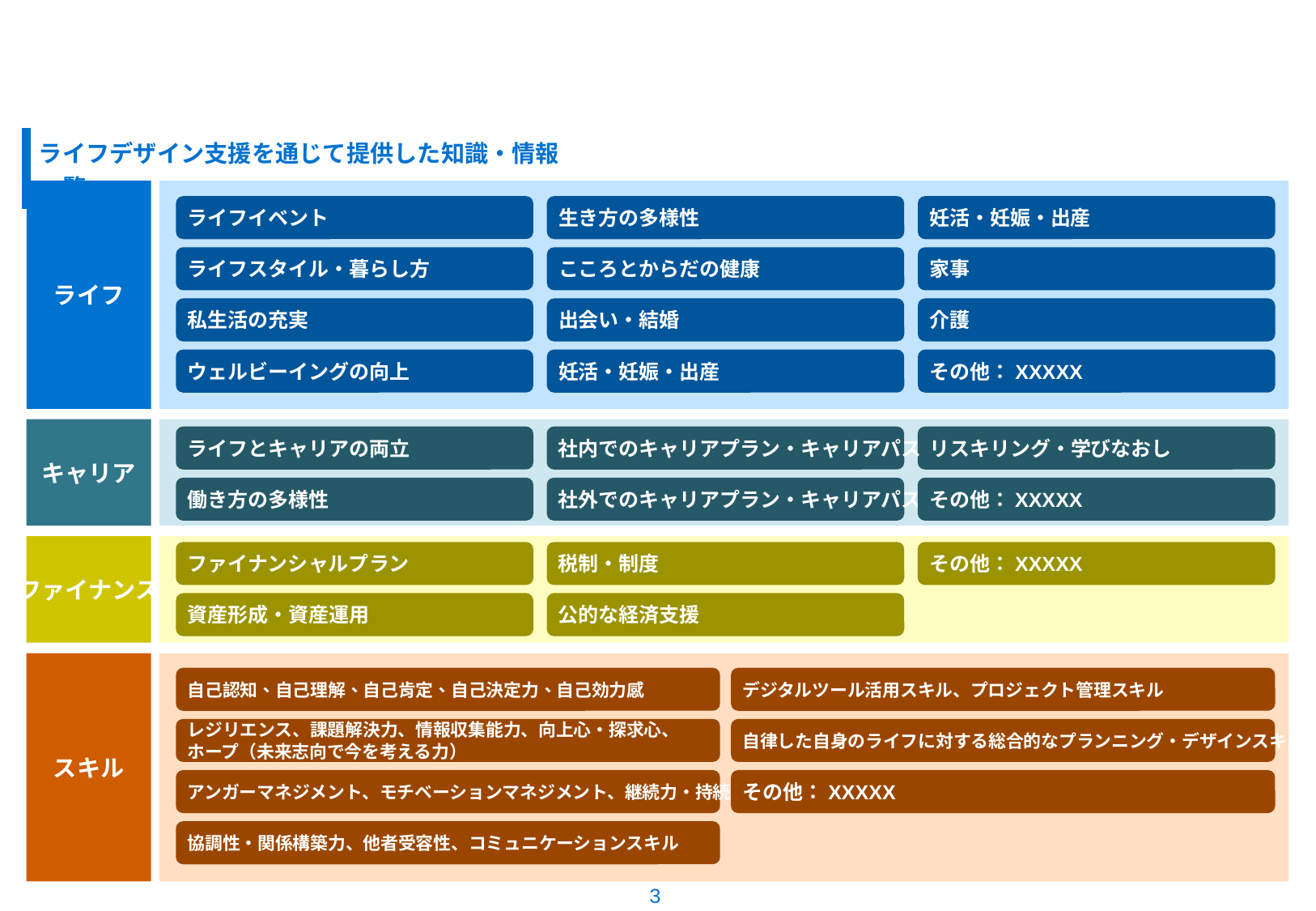

#

ライフイベント
生き方の多様性
妊活・妊娠・出産
ライフスタイル・暮らし方
こころとからだの健康
家事
私生活の充実
出会い・結婚
介護
ウェルビーイングの向上
妊活・妊娠・出産
その他：XXXXX
ライフとキャリアの両立
社内でのキャリアプラン・キャリアパス
リスキリング・学びなおし
働き方の多様性
社外でのキャリアプラン・キャリアパス
その他：XXXXX
ファイナンシャルプラン
税制・制度
その他：XXXXX
資産形成・資産運用
公的な経済支援
自己認知、自己理解、自己肯定、自己決定力、自己効力感
デジタルツール活用スキル、プロジェクト管理スキル
レジリエンス、課題解決力、情報収集能力、向上心・探求心、
ホープ（未来志向で今を考える力）
自律した自身のライフに対する総合的なプランニング・デザインスキル
アンガーマネジメント、モチベーションマネジメント、継続力・持続力
その他：XXXXX
協調性・関係構築力、他者受容性、コミュニケーションスキル